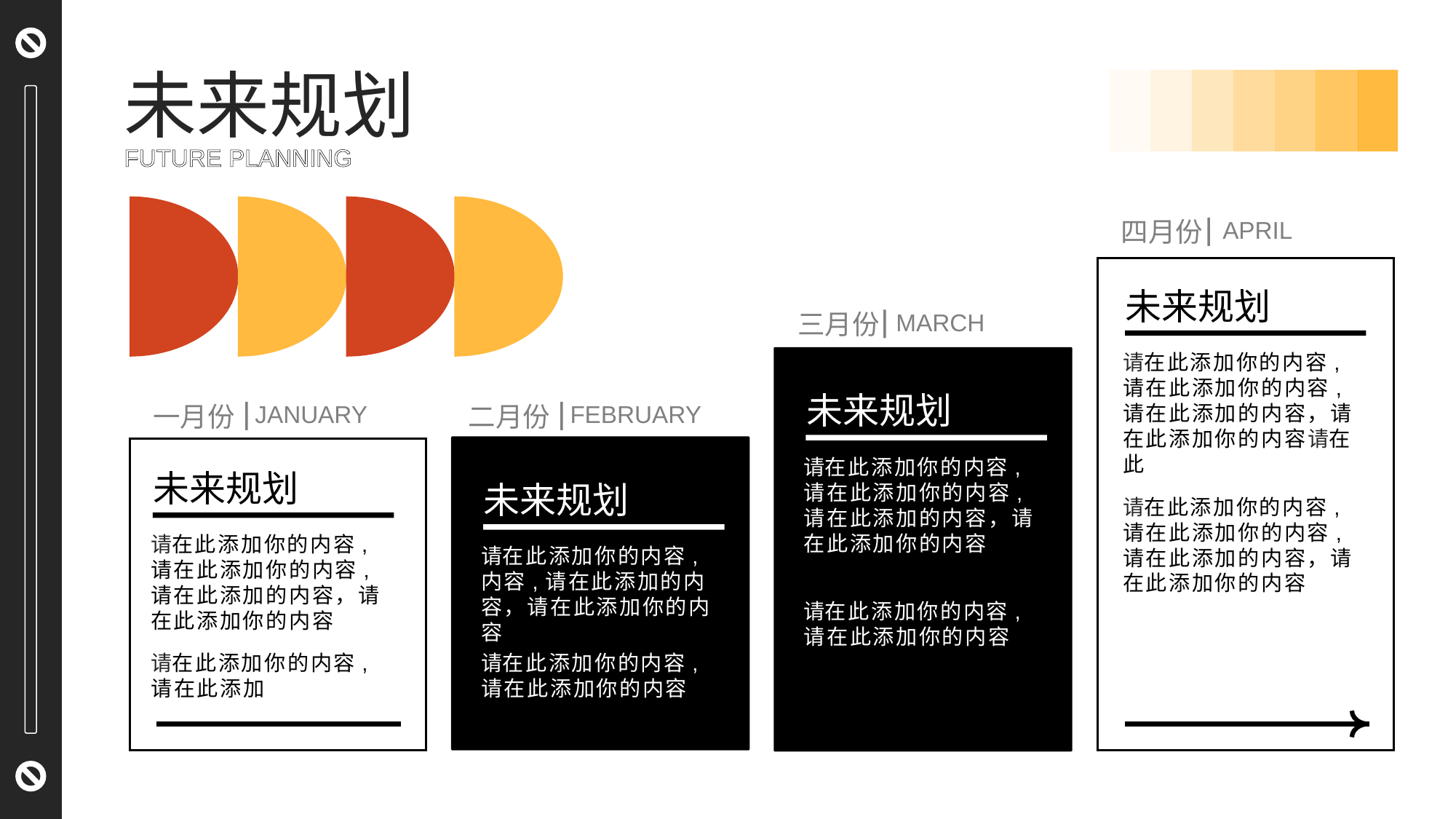

未来规划

FUTURE PLANNING

四月份
APRIL

未来规划
三月份
MARCH

请在此添加你的内容,请在此添加你的内容,请在此添加的内容，请在此添加你的内容请在此

未来规划
一月份
JANUARY
二月份
FEBRUARY

请在此添加你的内容,请在此添加你的内容,请在此添加的内容，请在此添加你的内容
未来规划
未来规划
请在此添加你的内容,请在此添加你的内容,请在此添加的内容，请在此添加你的内容

请在此添加你的内容,请在此添加你的内容,请在此添加的内容，请在此添加你的内容
请在此添加你的内容,内容,请在此添加的内容，请在此添加你的内容
请在此添加你的内容,请在此添加你的内容
请在此添加你的内容,请在此添加
请在此添加你的内容,请在此添加你的内容